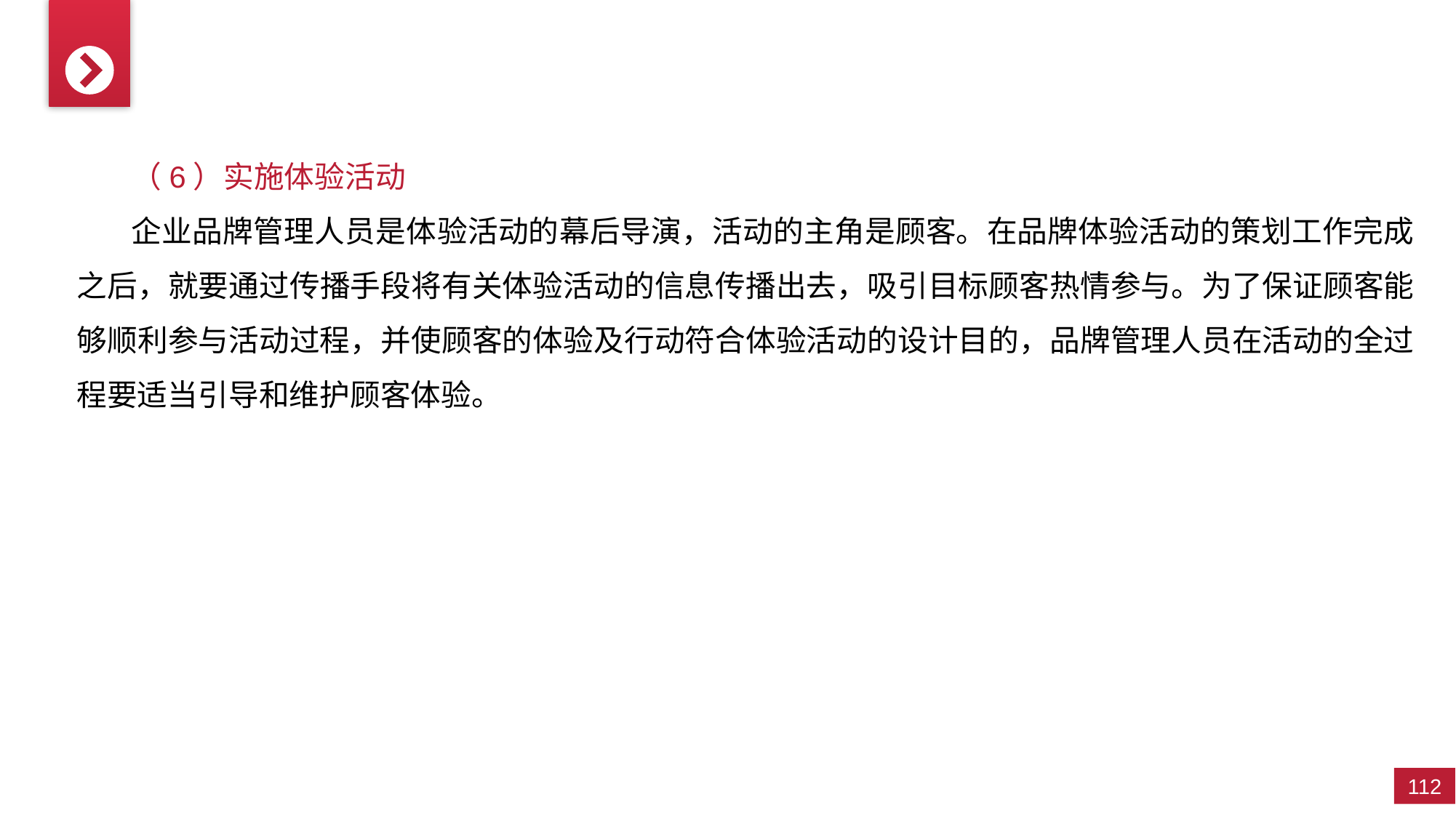

（6）实施体验活动
企业品牌管理人员是体验活动的幕后导演，活动的主角是顾客。在品牌体验活动的策划工作完成之后，就要通过传播手段将有关体验活动的信息传播出去，吸引目标顾客热情参与。为了保证顾客能够顺利参与活动过程，并使顾客的体验及行动符合体验活动的设计目的，品牌管理人员在活动的全过程要适当引导和维护顾客体验。